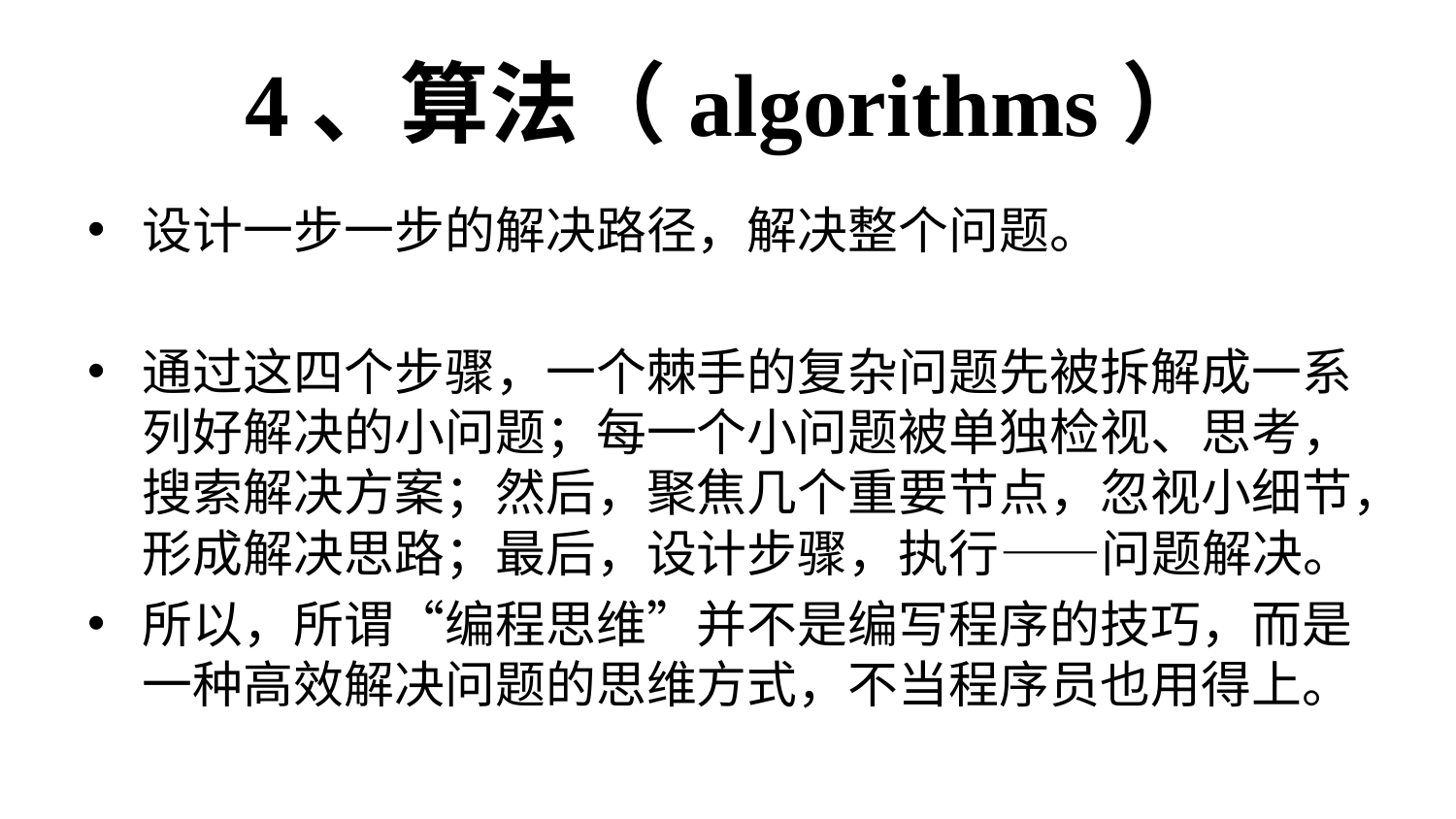

# 4、算法（algorithms）
设计一步一步的解决路径，解决整个问题。

通过这四个步骤，一个棘手的复杂问题先被拆解成一系列好解决的小问题；每一个小问题被单独检视、思考，搜索解决方案；然后，聚焦几个重要节点，忽视小细节，形成解决思路；最后，设计步骤，执行——问题解决。
所以，所谓“编程思维”并不是编写程序的技巧，而是一种高效解决问题的思维方式，不当程序员也用得上。